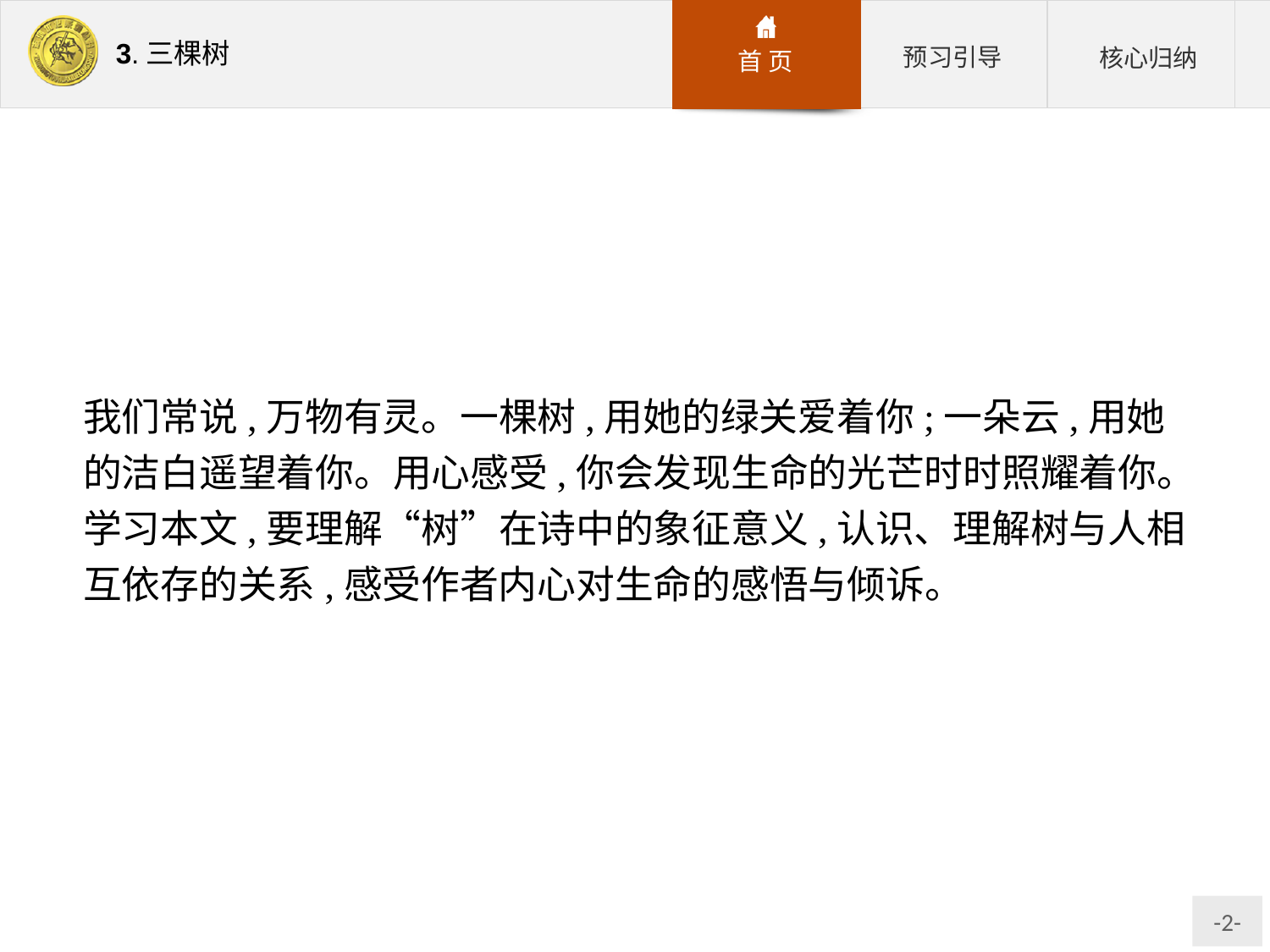

我们常说,万物有灵。一棵树,用她的绿关爱着你;一朵云,用她的洁白遥望着你。用心感受,你会发现生命的光芒时时照耀着你。学习本文,要理解“树”在诗中的象征意义,认识、理解树与人相互依存的关系,感受作者内心对生命的感悟与倾诉。